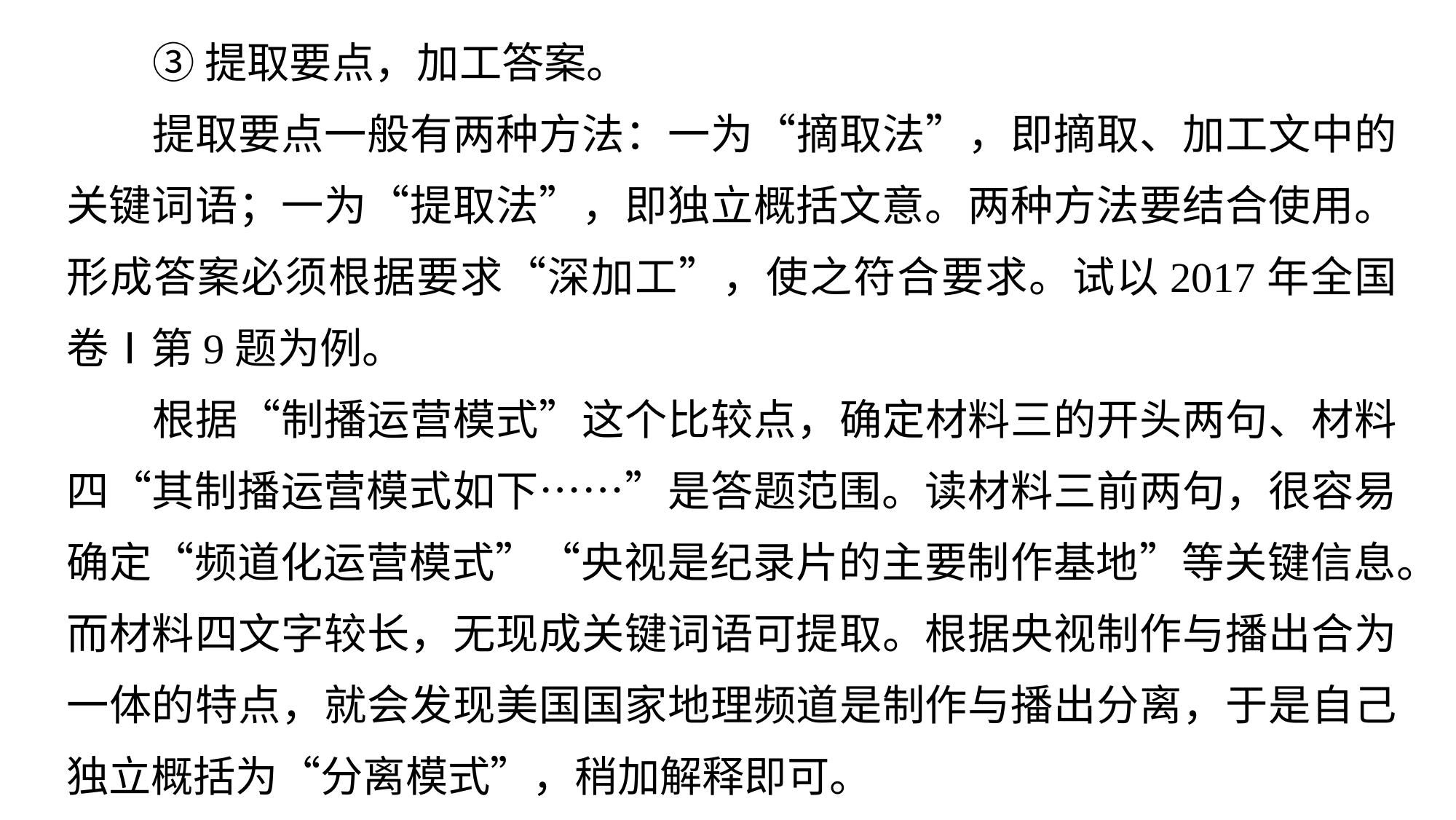

③提取要点，加工答案。
提取要点一般有两种方法：一为“摘取法”，即摘取、加工文中的关键词语；一为“提取法”，即独立概括文意。两种方法要结合使用。形成答案必须根据要求“深加工”，使之符合要求。试以2017年全国卷Ⅰ第9题为例。
根据“制播运营模式”这个比较点，确定材料三的开头两句、材料四“其制播运营模式如下……”是答题范围。读材料三前两句，很容易确定“频道化运营模式”“央视是纪录片的主要制作基地”等关键信息。而材料四文字较长，无现成关键词语可提取。根据央视制作与播出合为一体的特点，就会发现美国国家地理频道是制作与播出分离，于是自己独立概括为“分离模式”，稍加解释即可。